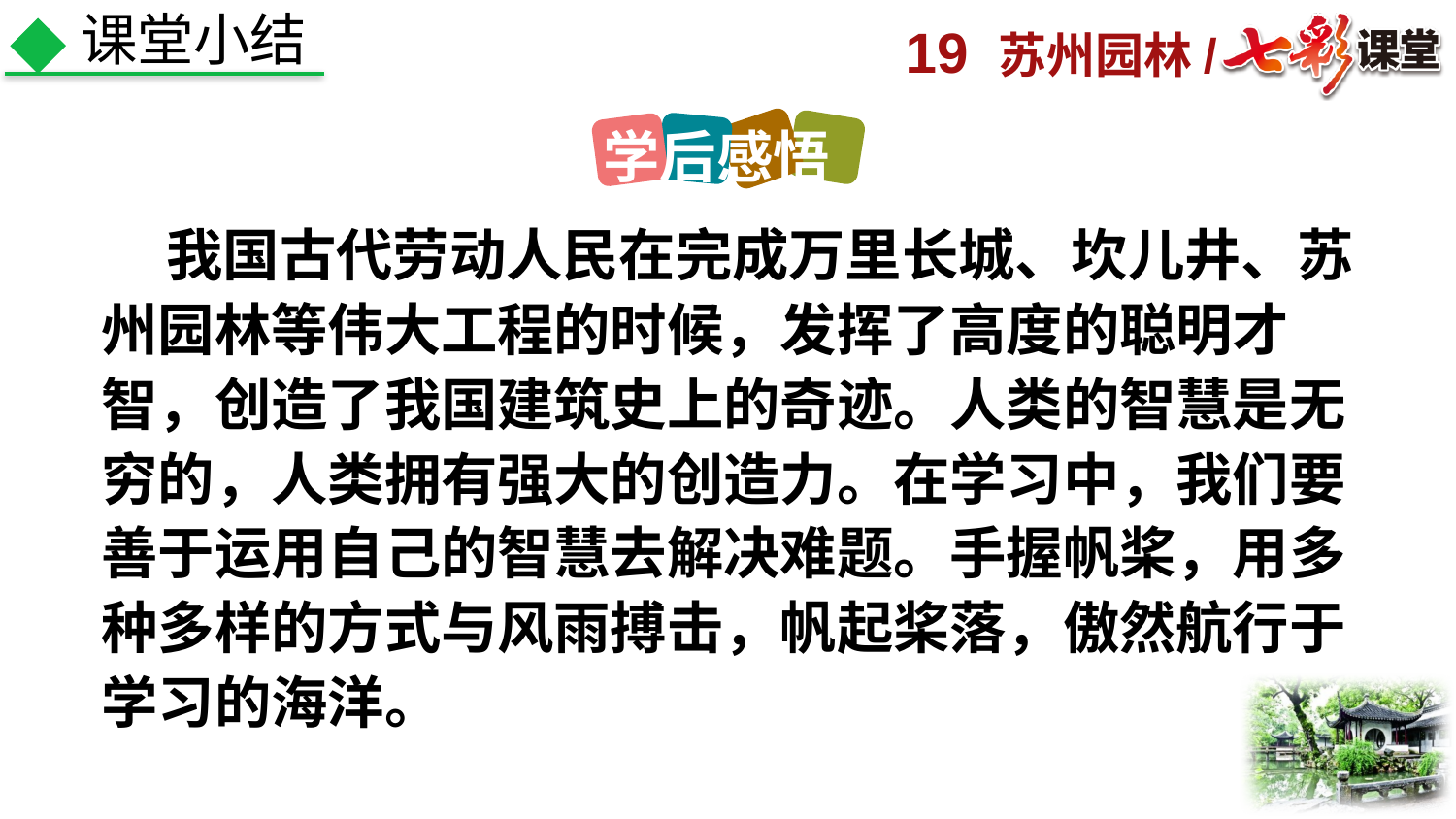

课堂小结

学后感悟

    我国古代劳动人民在完成万里长城、坎儿井、苏州园林等伟大工程的时候，发挥了高度的聪明才智，创造了我国建筑史上的奇迹。人类的智慧是无穷的，人类拥有强大的创造力。在学习中，我们要善于运用自己的智慧去解决难题。手握帆桨，用多种多样的方式与风雨搏击，帆起桨落，傲然航行于学习的海洋。